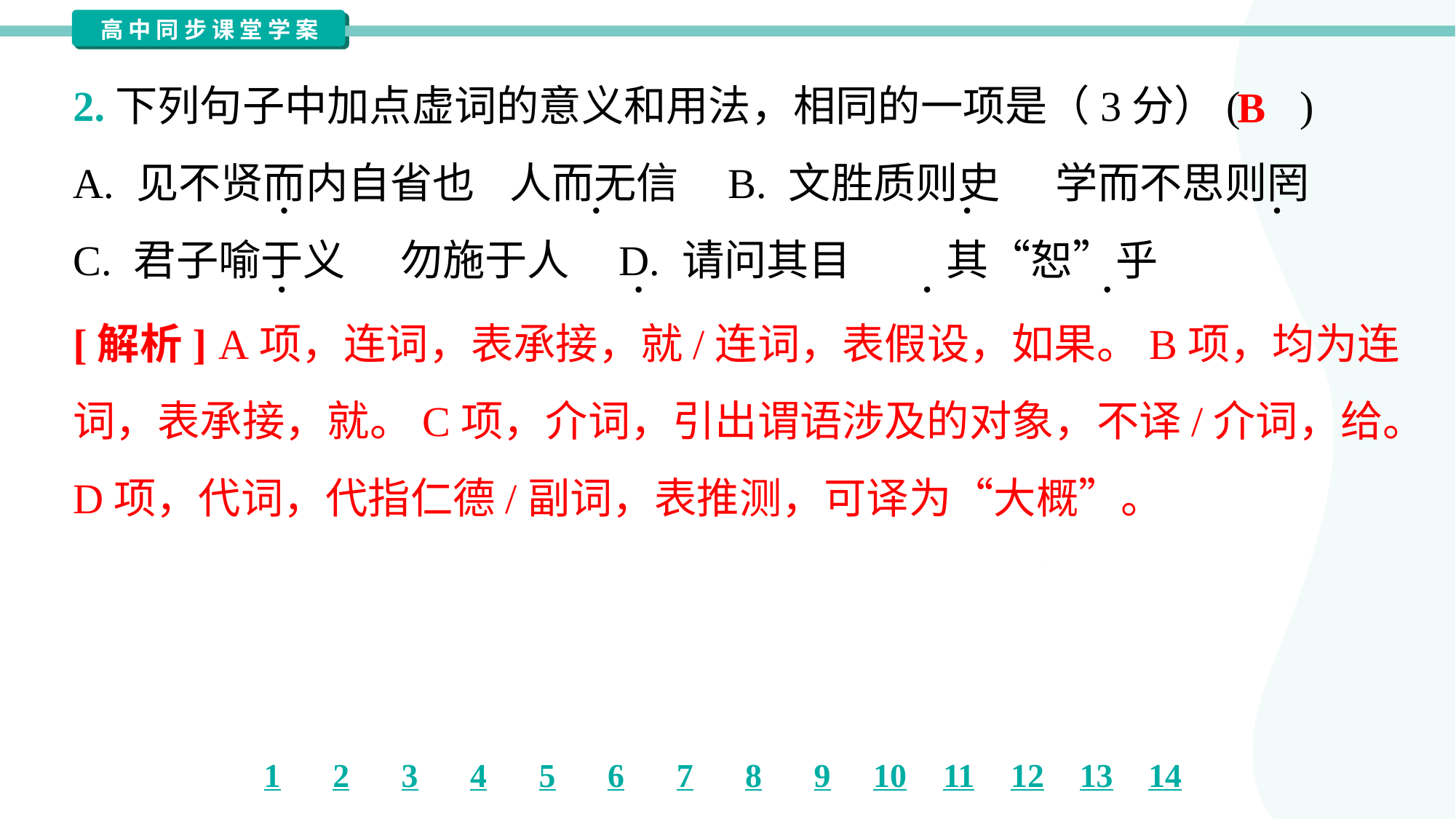

2.下列句子中加点虚词的意义和用法，相同的一项是（3分）(     )
B
A. 见不贤而内自省也	人而无信	B. 文胜质则史	学而不思则罔
C. 君子喻于义	勿施于人	D. 请问其目	其“恕”乎

[解析] A项，连词，表承接，就/连词，表假设，如果。B项，均为连
词，表承接，就。C项，介词，引出谓语涉及的对象，不译/介词，给。
D项，代词，代指仁德/副词，表推测，可译为“大概”。